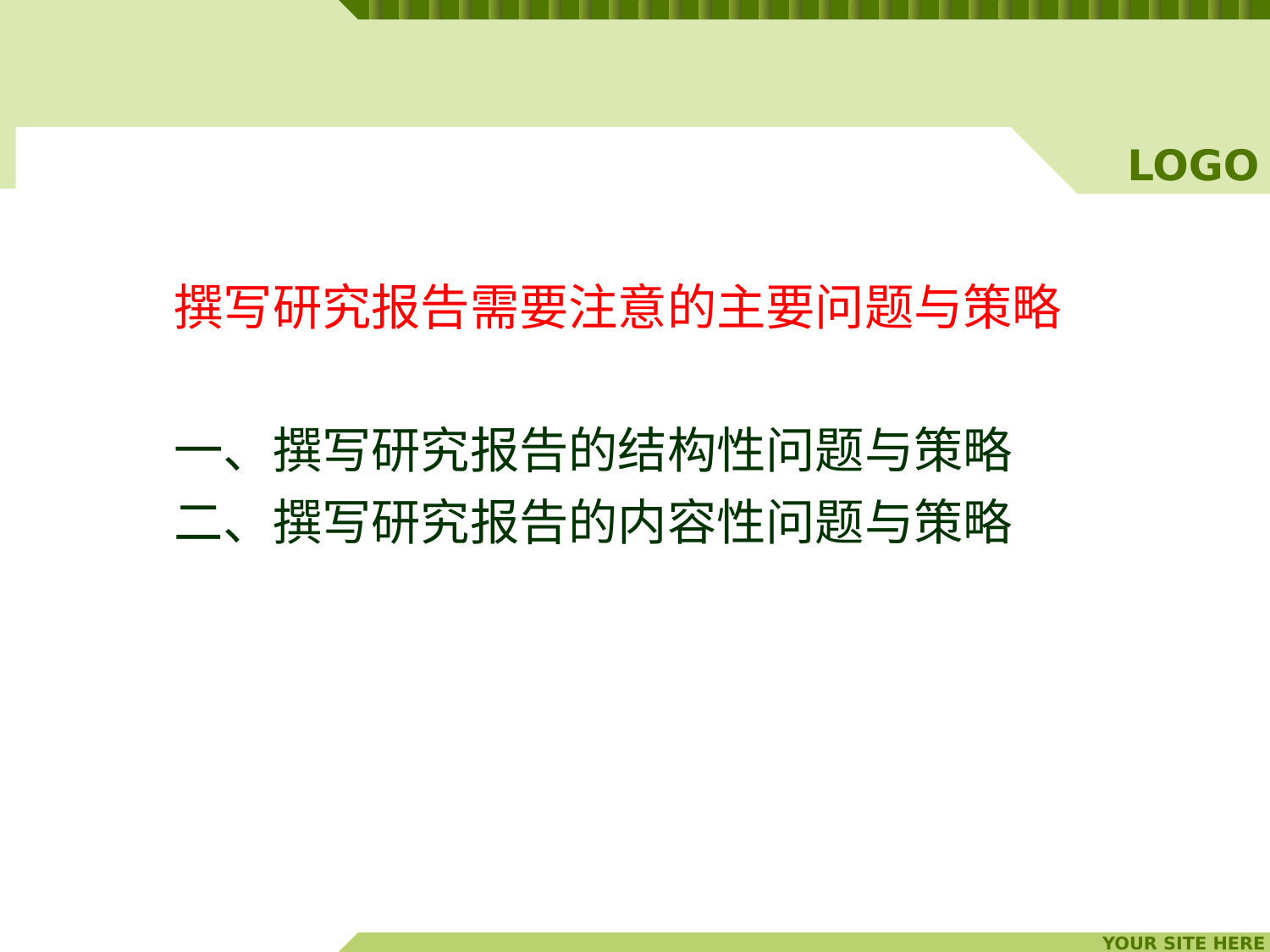

撰写研究报告需要注意的主要问题与策略

一、撰写研究报告的结构性问题与策略
二、撰写研究报告的内容性问题与策略